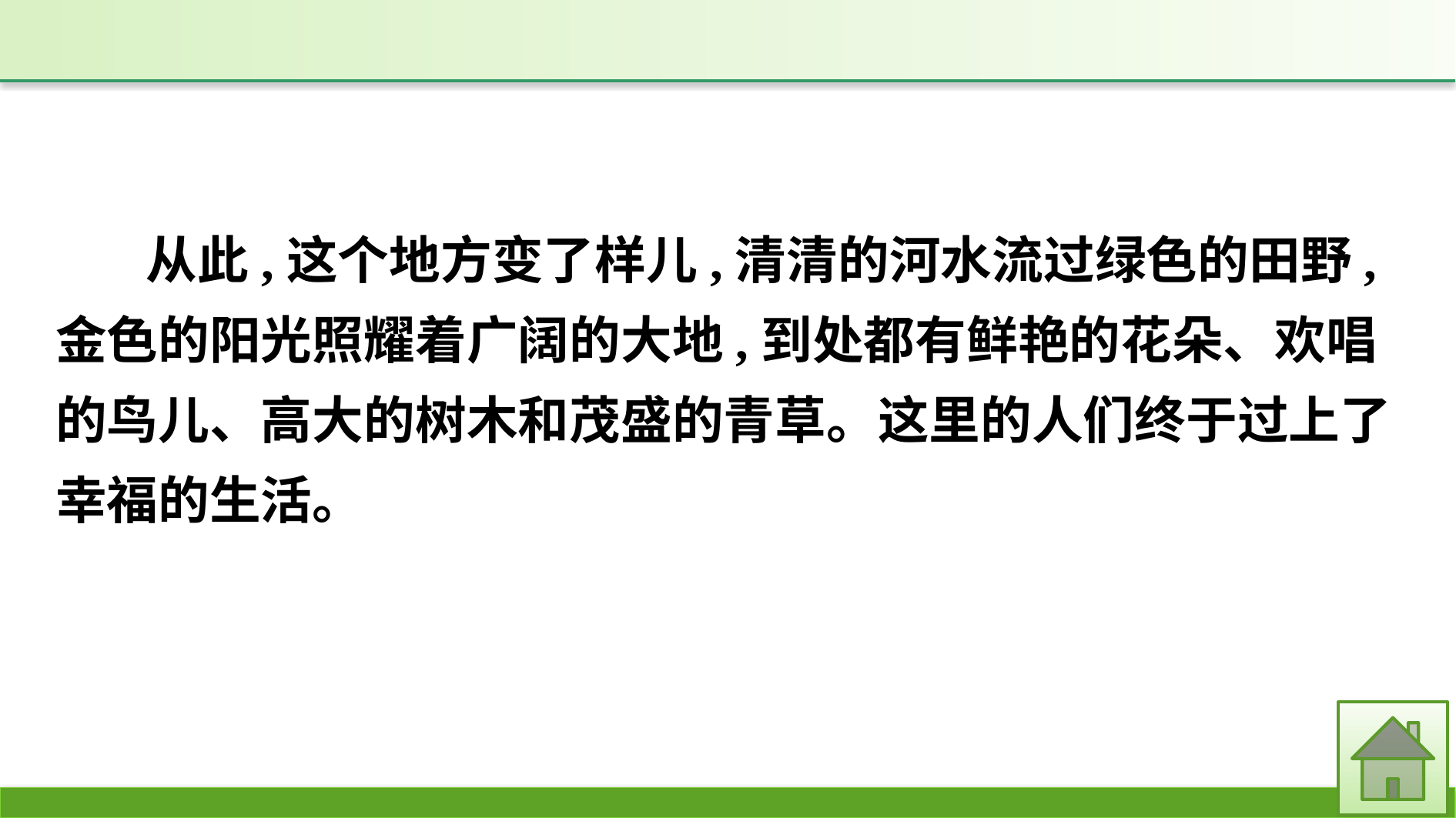

从此,这个地方变了样儿,清清的河水流过绿色的田野,金色的阳光照耀着广阔的大地,到处都有鲜艳的花朵、欢唱的鸟儿、高大的树木和茂盛的青草。这里的人们终于过上了幸福的生活。